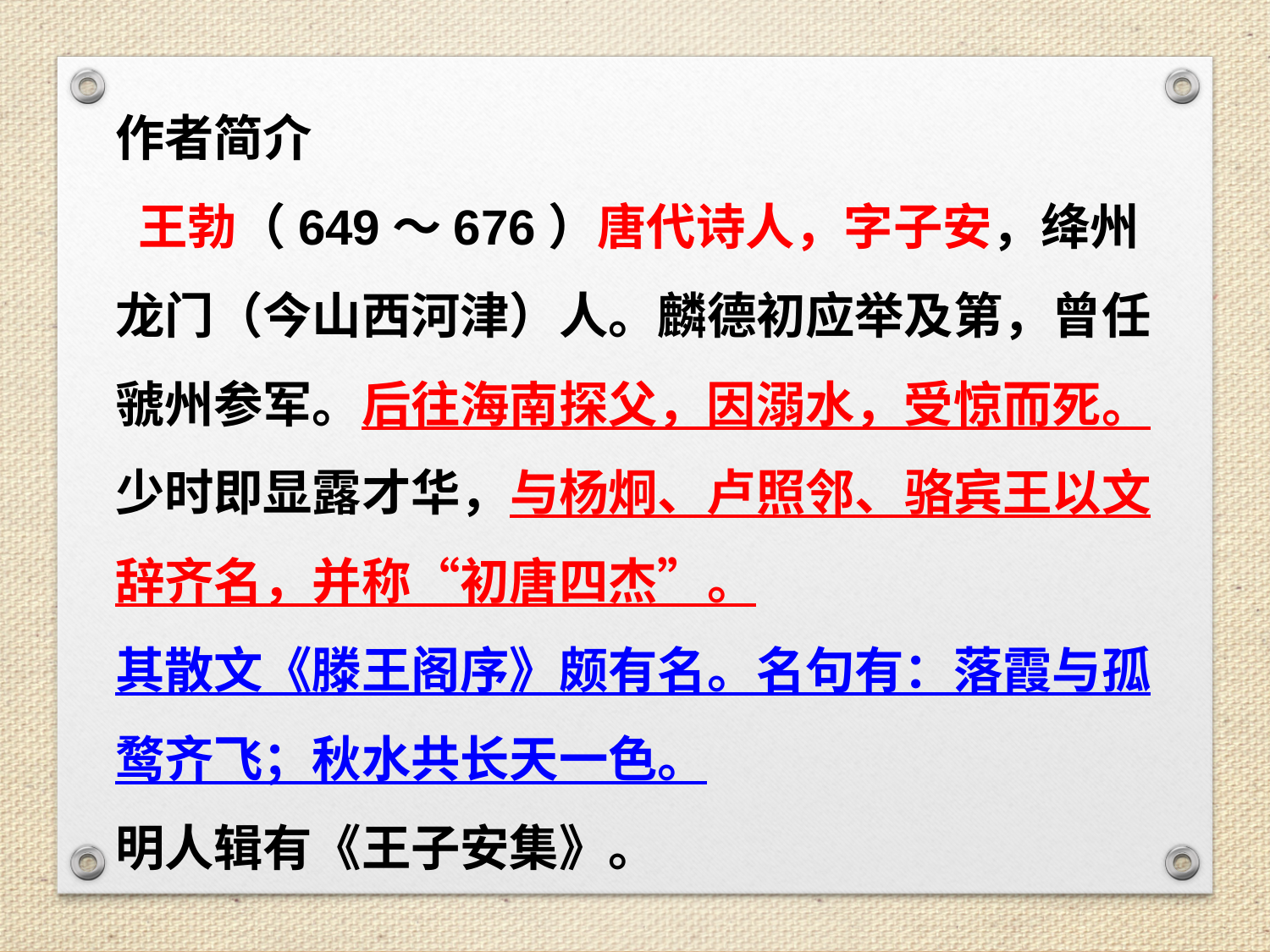

作者简介
 王勃（649～676）唐代诗人，字子安，绛州龙门（今山西河津）人。麟德初应举及第，曾任虢州参军。后往海南探父，因溺水，受惊而死。少时即显露才华，与杨炯、卢照邻、骆宾王以文辞齐名，并称“初唐四杰”。
其散文《滕王阁序》颇有名。名句有：落霞与孤鹜齐飞；秋水共长天一色。
明人辑有《王子安集》。